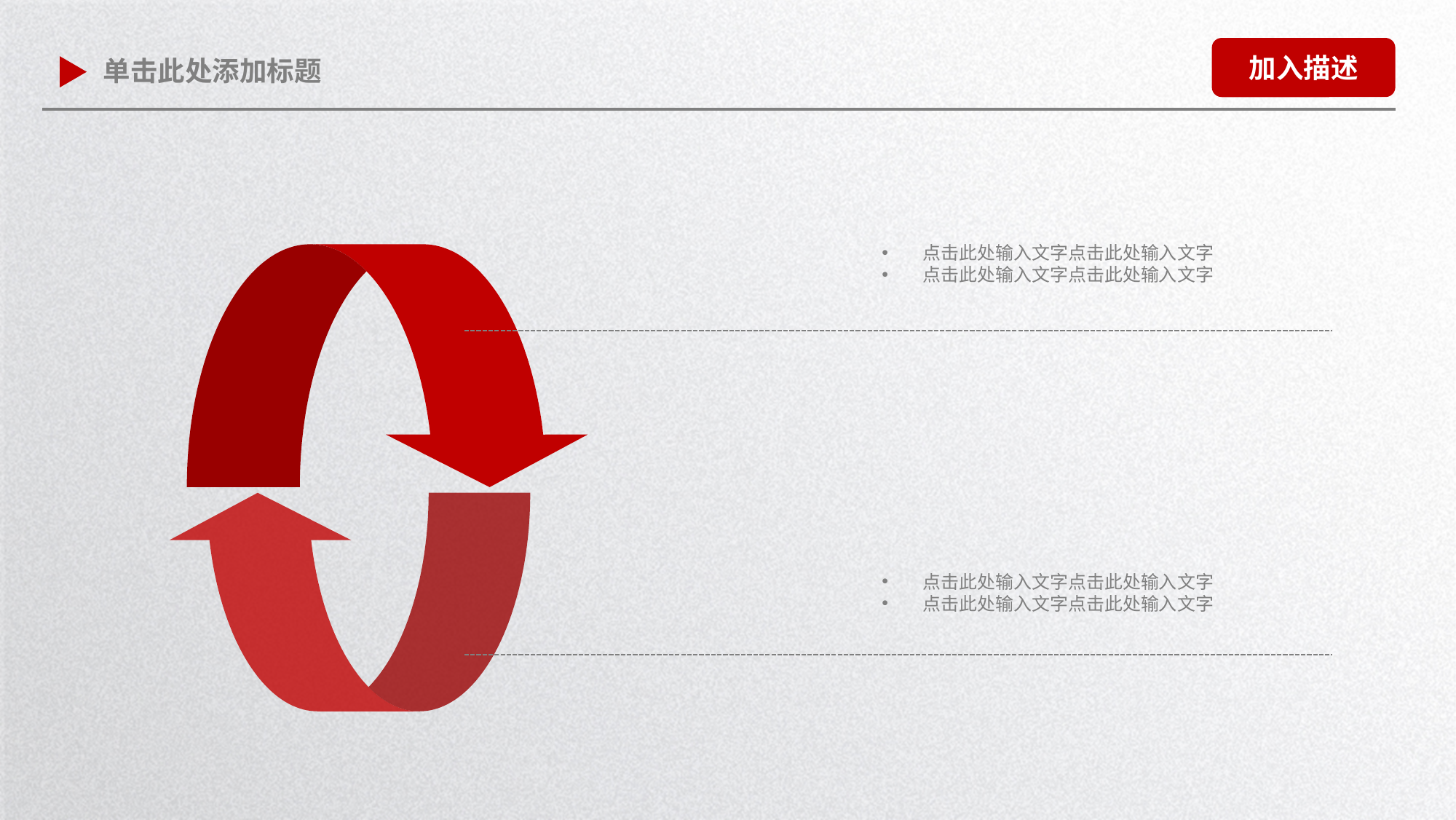

加入描述
单击此处添加标题

点击此处输入文字点击此处输入文字
点击此处输入文字点击此处输入文字

点击此处输入文字点击此处输入文字
点击此处输入文字点击此处输入文字